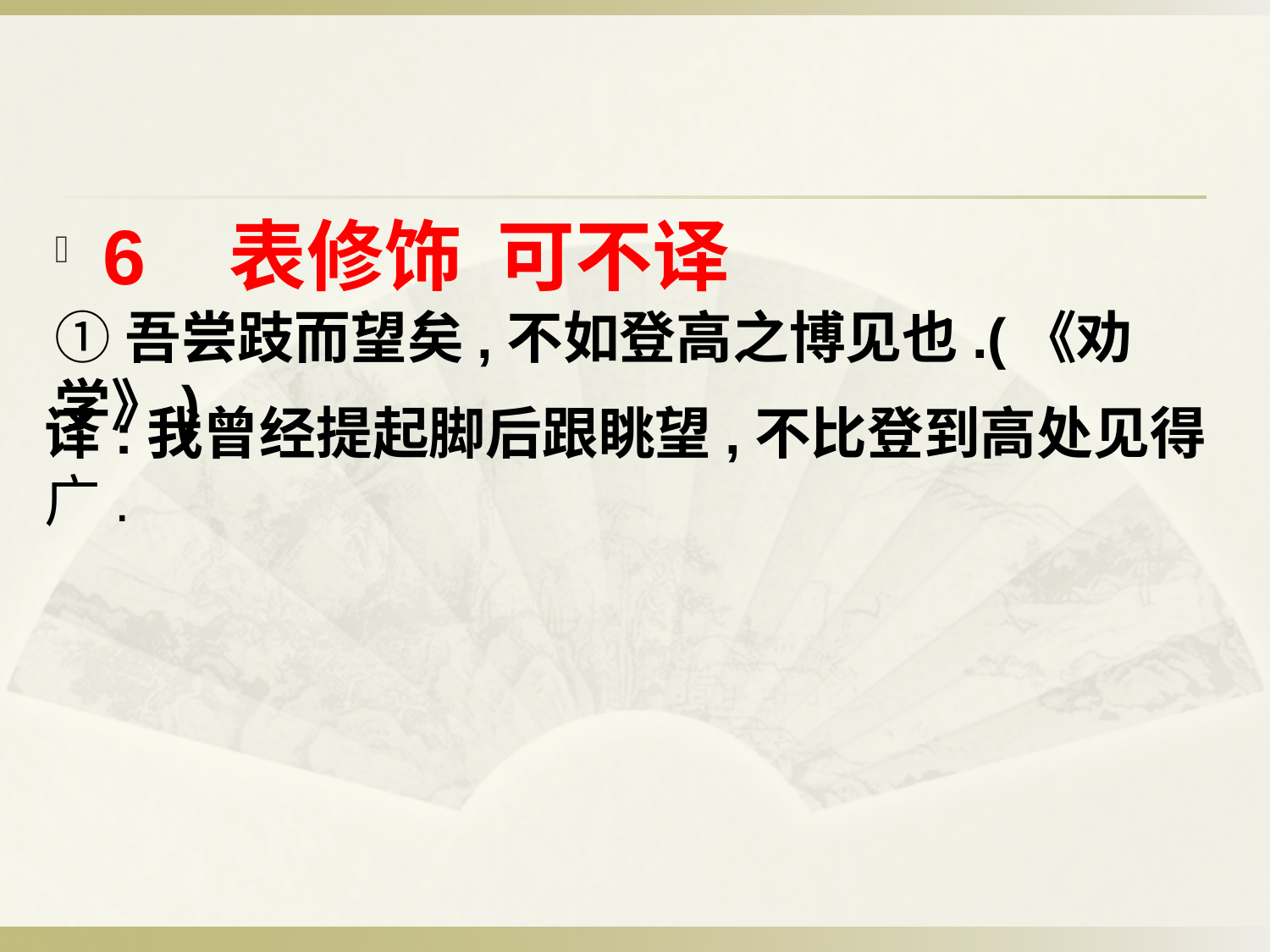

#
6   表修饰  可不译

①吾尝跂而望矣,不如登高之博见也.(《劝学》)
译:我曾经提起脚后跟眺望,不比登到高处见得广.